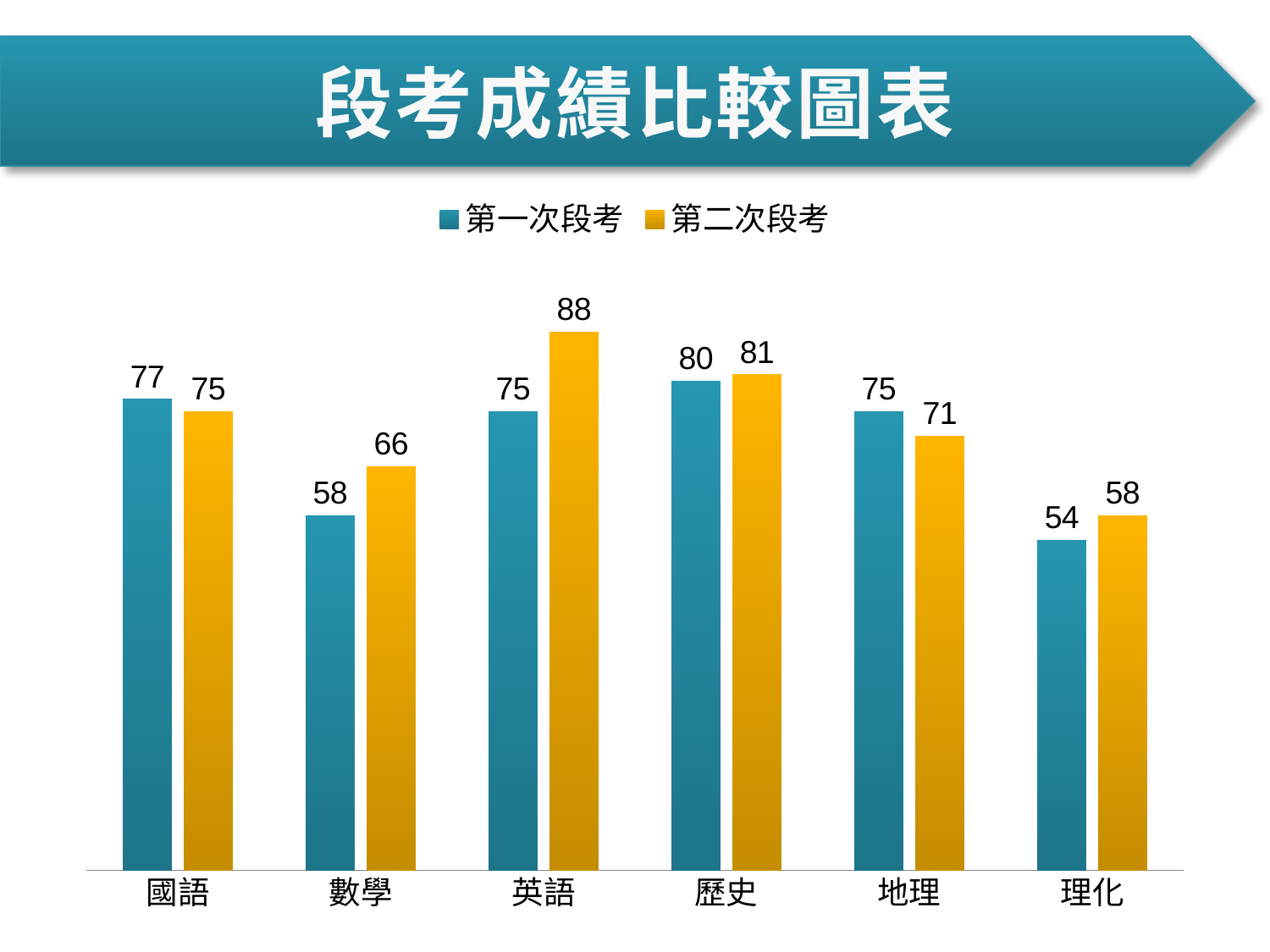

# 段考成績比較圖表

### Chart

| Category | 第一次段考 | 第二次段考 |
|---|---|---|
| 國語 | 77.0 | 75.0 |
| 數學 | 58.0 | 66.0 |
| 英語 | 75.0 | 88.0 |
| 歷史 | 80.0 | 81.0 |
| 地理 | 75.0 | 71.0 |
| 理化 | 54.0 | 58.0 |